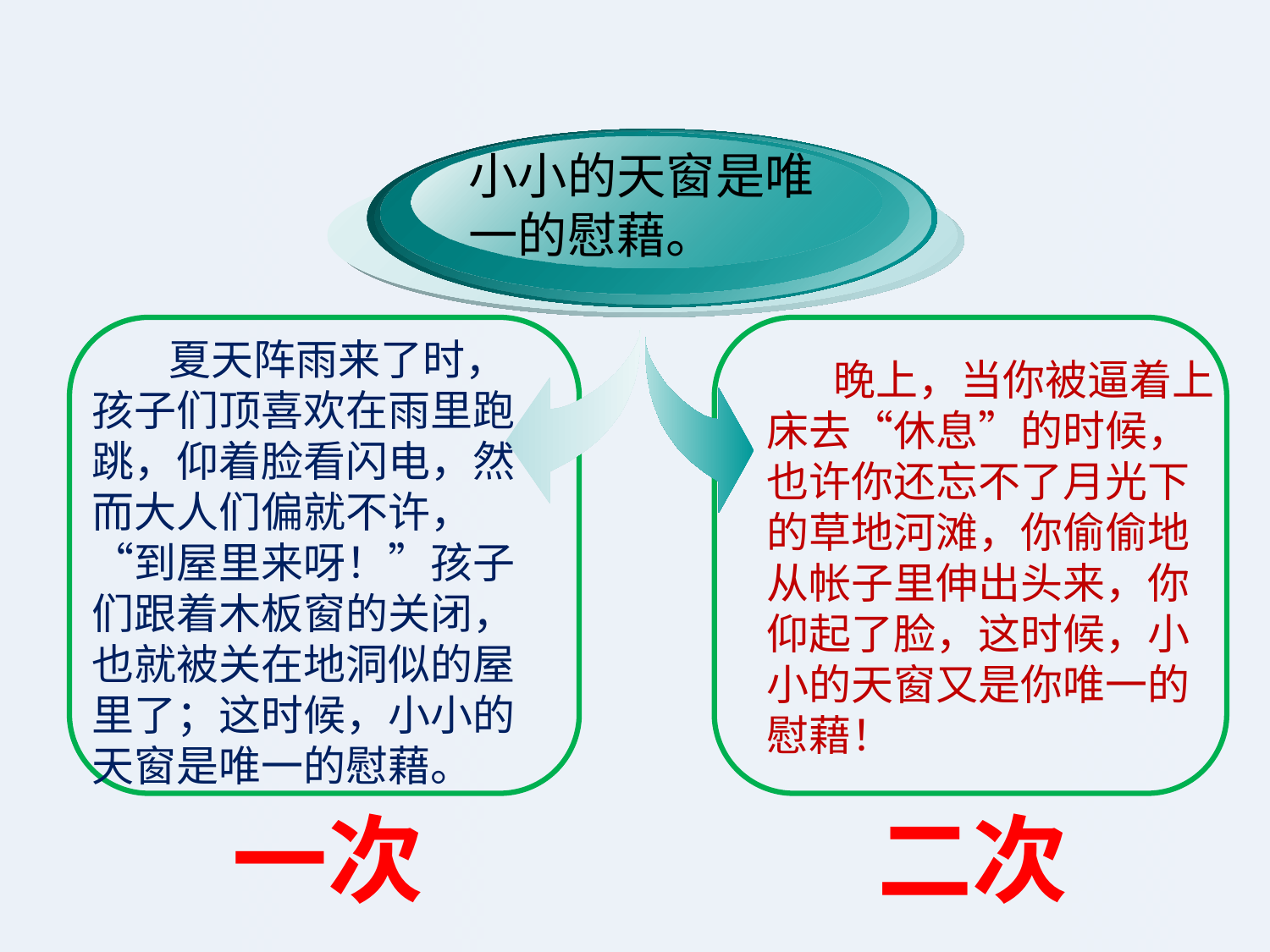

小小的天窗是唯一的慰藉。

       夏天阵雨来了时，孩子们顶喜欢在雨里跑跳，仰着脸看闪电，然而大人们偏就不许，“到屋里来呀！”孩子们跟着木板窗的关闭，也就被关在地洞似的屋里了；这时候，小小的天窗是唯一的慰藉。

      晚上，当你被逼着上床去“休息”的时候，也许你还忘不了月光下的草地河滩，你偷偷地从帐子里伸出头来，你仰起了脸，这时候，小小的天窗又是你唯一的慰藉！

一次
二次